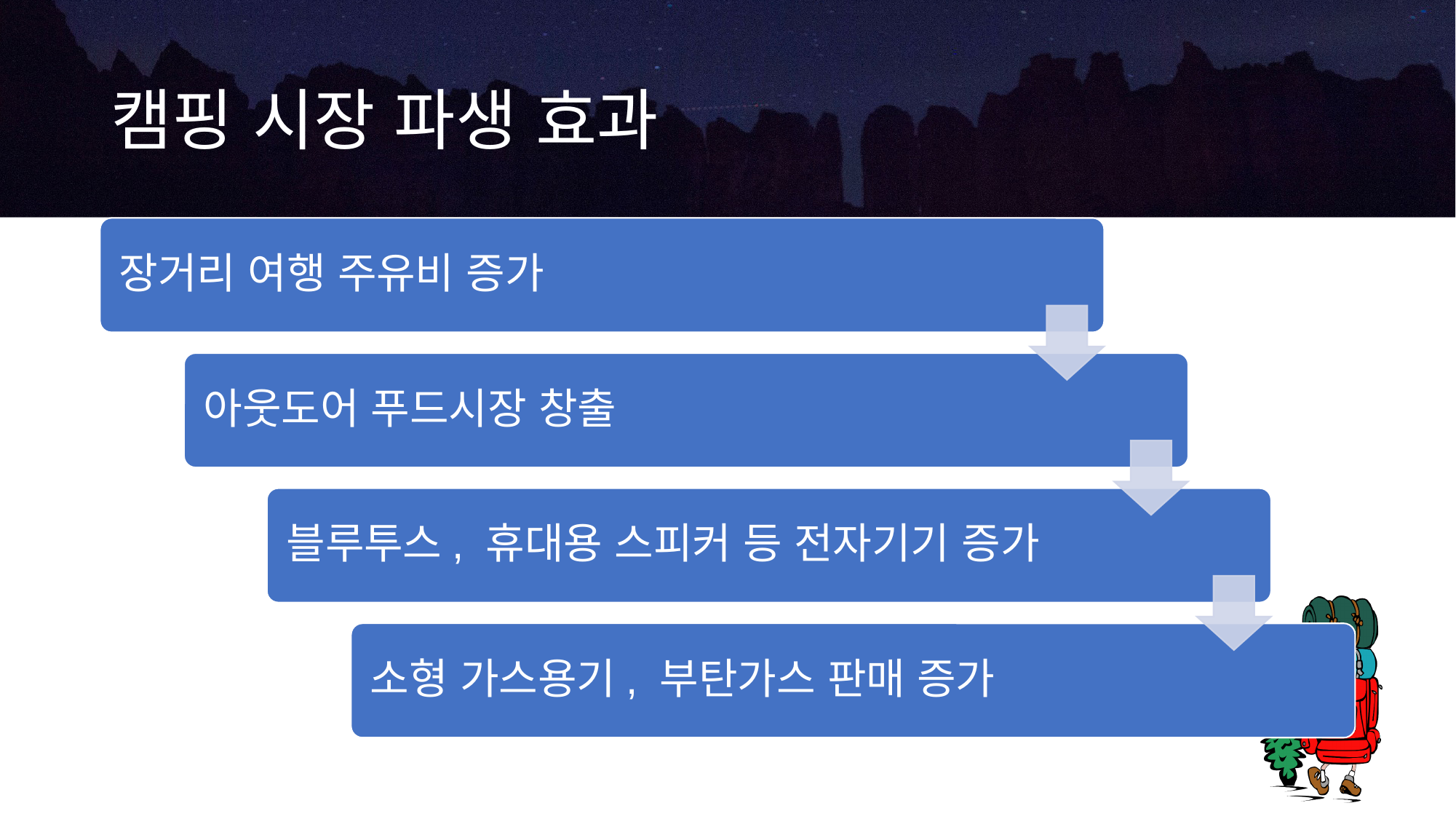

# 캠핑 시장 파생 효과
장거리 여행 주유비 증가
아웃도어 푸드시장 창출
블루투스, 휴대용 스피커 등 전자기기 증가
소형 가스용기, 부탄가스 판매 증가